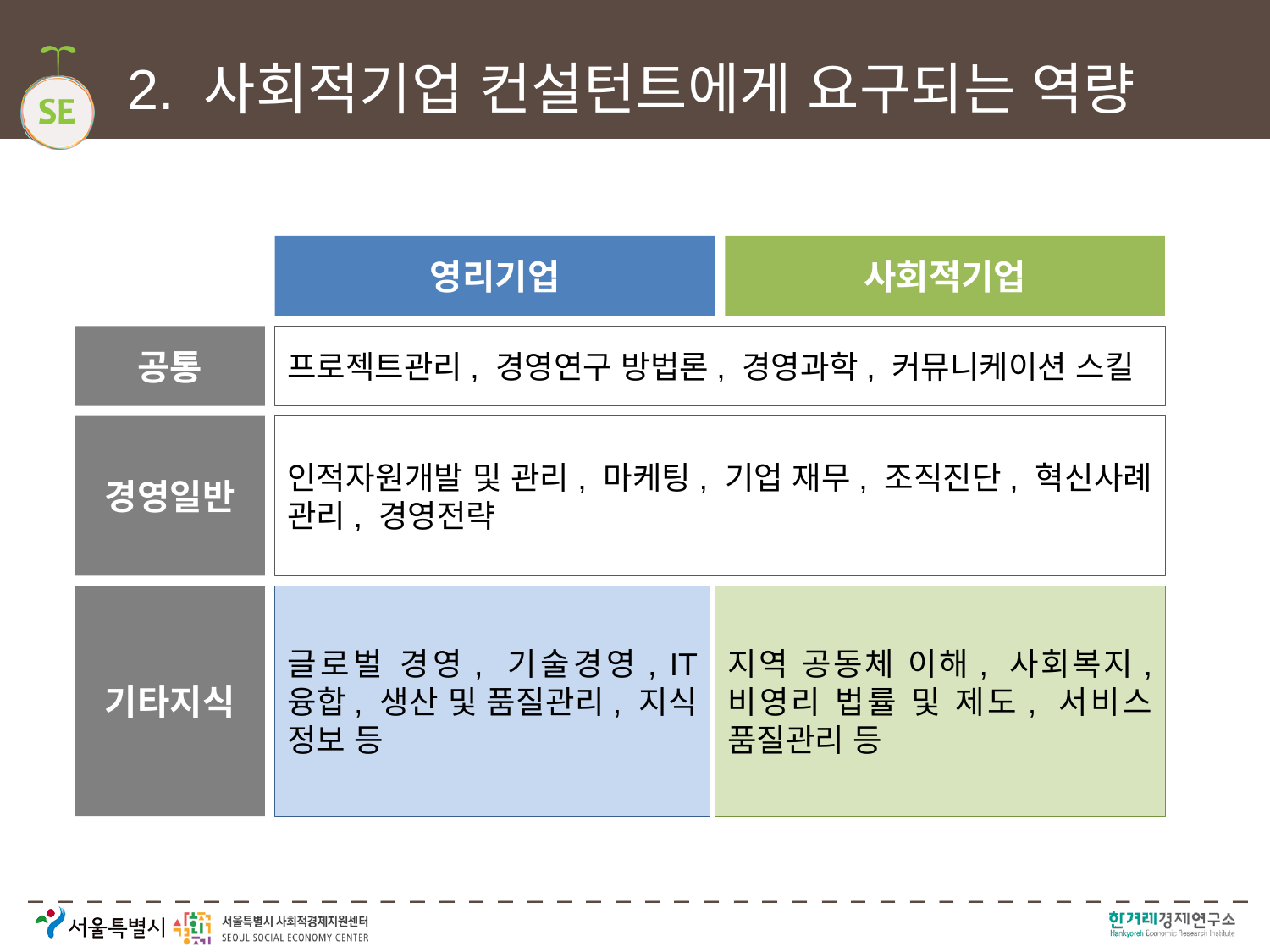

# 2. 사회적기업 컨설턴트에게 요구되는 역량
영리기업
사회적기업
공통
프로젝트관리, 경영연구 방법론, 경영과학, 커뮤니케이션 스킬
경영일반
인적자원개발 및 관리, 마케팅, 기업 재무, 조직진단, 혁신사례 관리, 경영전략
기타지식
글로벌 경영, 기술경영, IT 융합, 생산 및 품질관리, 지식 정보 등
지역 공동체 이해, 사회복지, 비영리 법률 및 제도, 서비스 품질관리 등